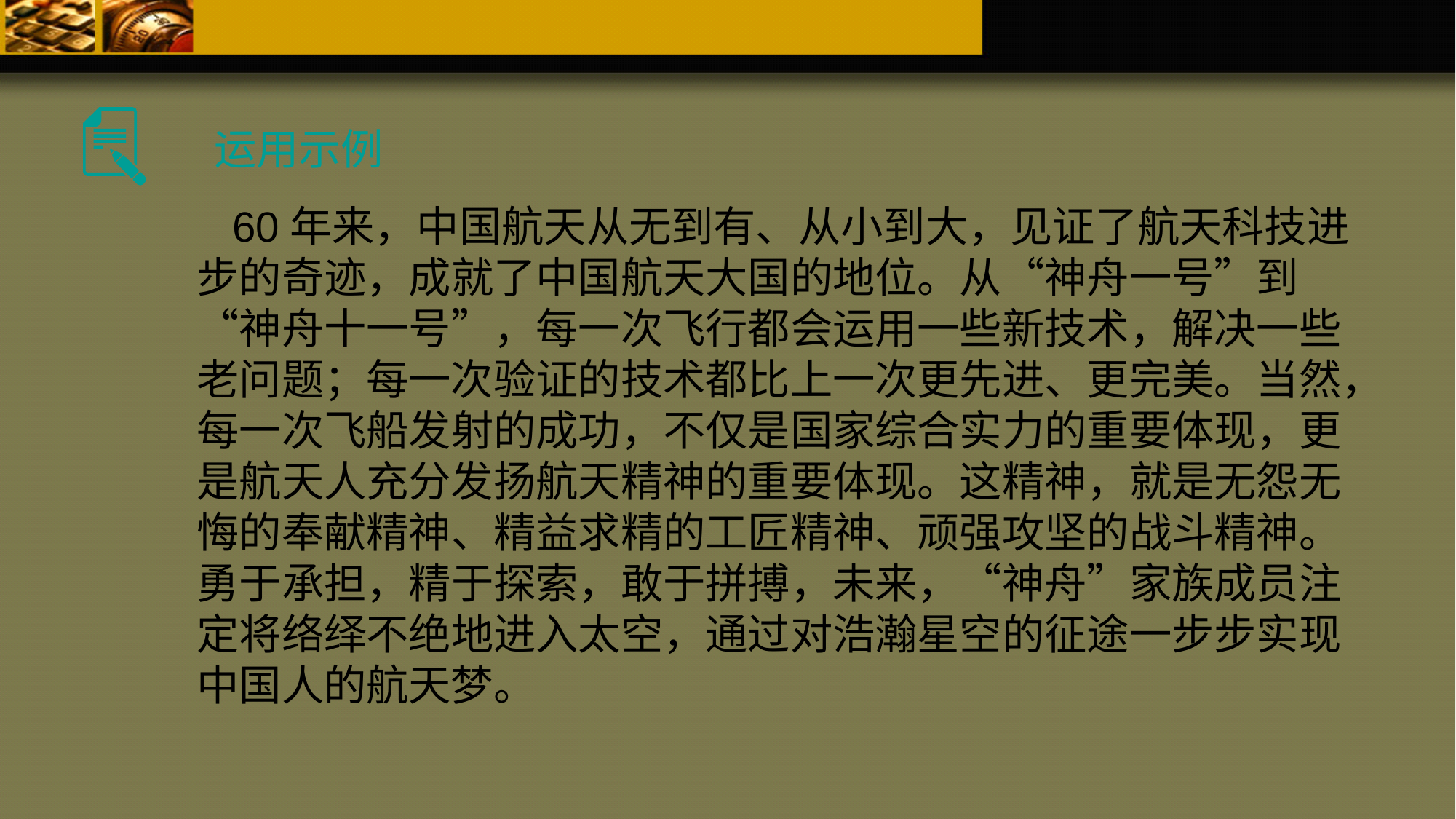

运用示例
   60年来，中国航天从无到有、从小到大，见证了航天科技进步的奇迹，成就了中国航天大国的地位。从“神舟一号”到“神舟十一号”，每一次飞行都会运用一些新技术，解决一些老问题；每一次验证的技术都比上一次更先进、更完美。当然，每一次飞船发射的成功，不仅是国家综合实力的重要体现，更是航天人充分发扬航天精神的重要体现。这精神，就是无怨无悔的奉献精神、精益求精的工匠精神、顽强攻坚的战斗精神。勇于承担，精于探索，敢于拼搏，未来，“神舟”家族成员注定将络绎不绝地进入太空，通过对浩瀚星空的征途一步步实现中国人的航天梦。